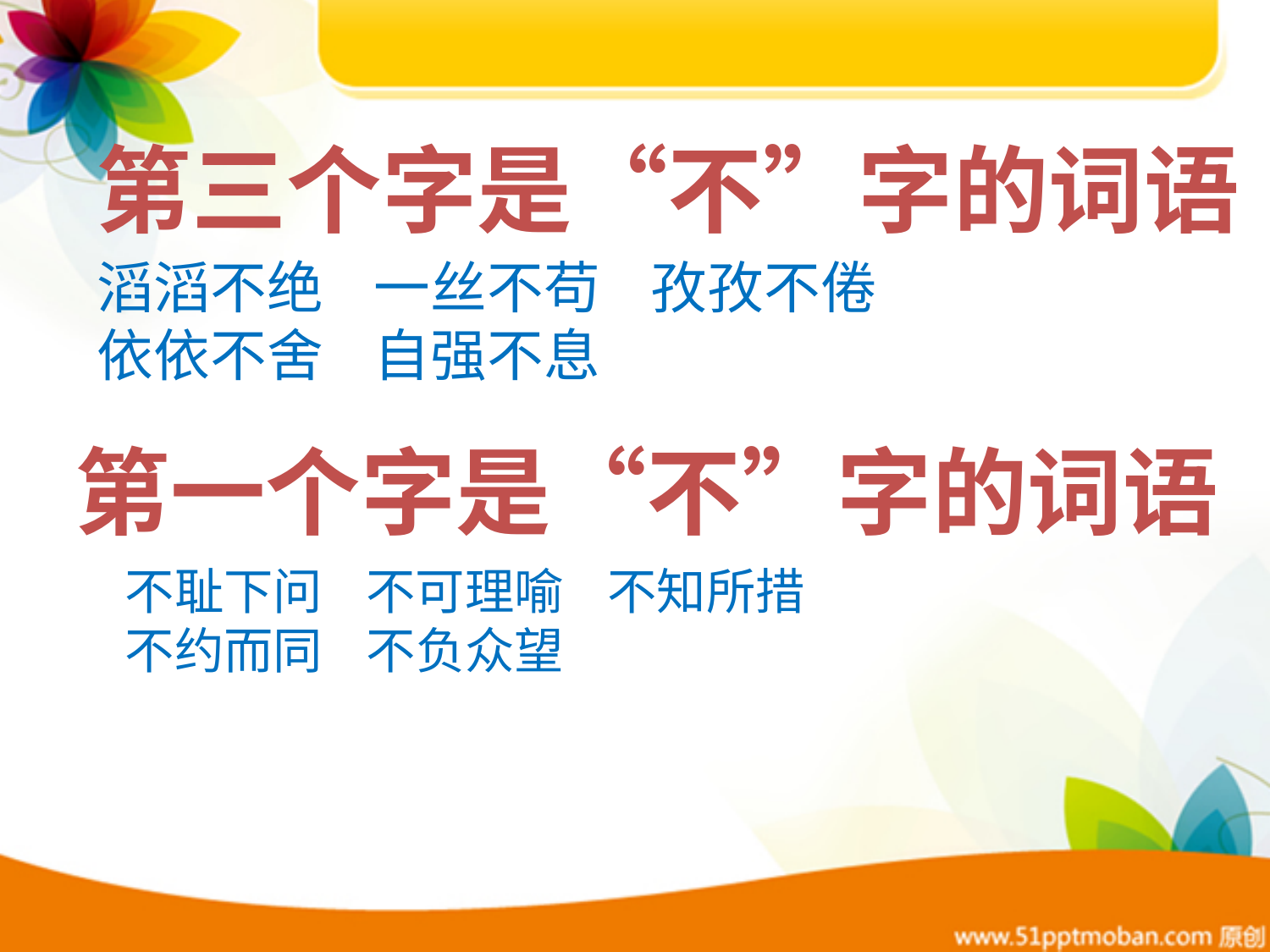

第三个字是“不”字的词语
滔滔不绝    一丝不苟    孜孜不倦
依依不舍    自强不息
第一个字是“不”字的词语
不耻下问    不可理喻    不知所措
不约而同    不负众望